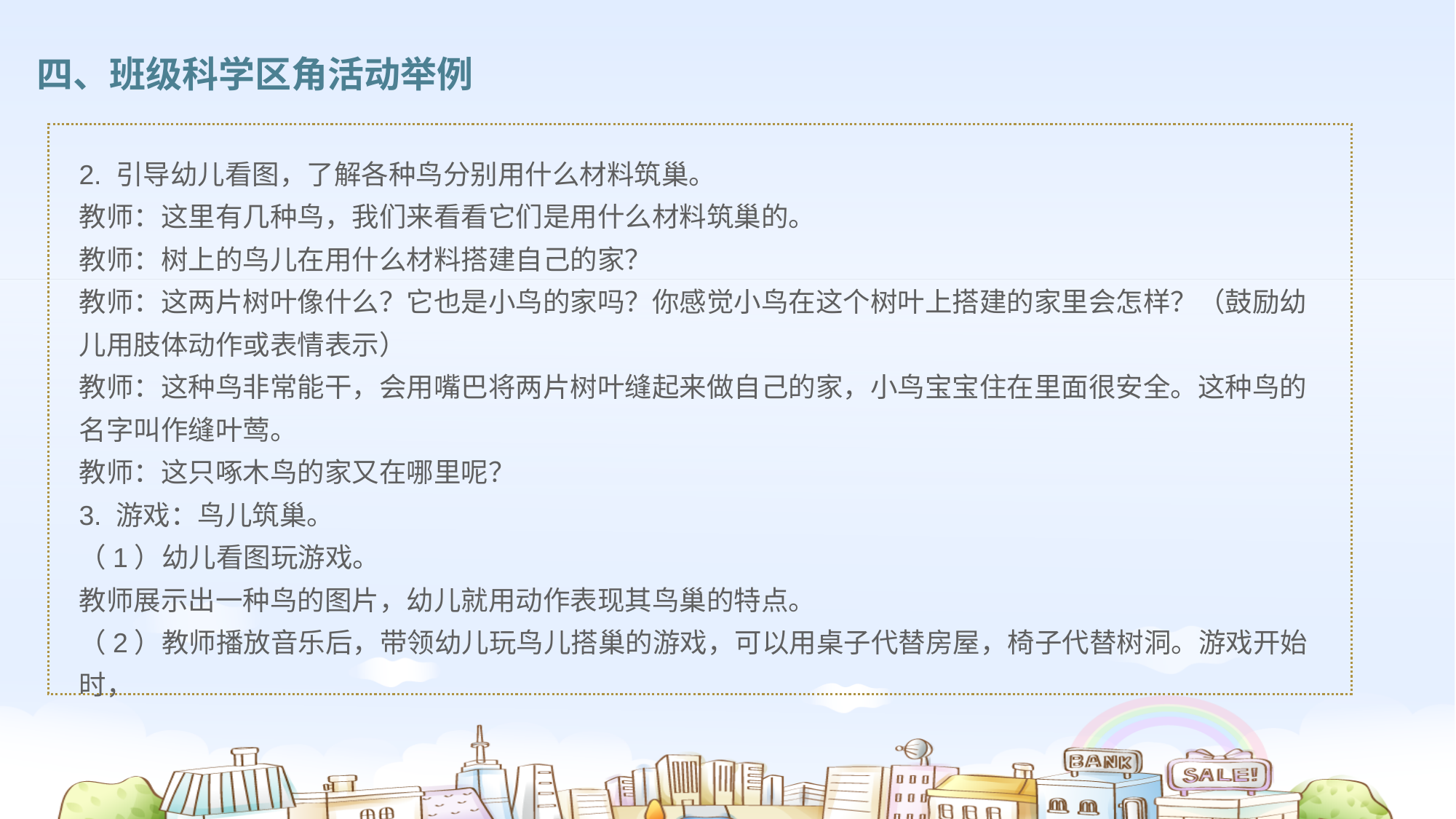

四、班级科学区角活动举例

2. 引导幼儿看图，了解各种鸟分别用什么材料筑巢。
教师：这里有几种鸟，我们来看看它们是用什么材料筑巢的。
教师：树上的鸟儿在用什么材料搭建自己的家？
教师：这两片树叶像什么？它也是小鸟的家吗？你感觉小鸟在这个树叶上搭建的家里会怎样？（鼓励幼儿用肢体动作或表情表示）
教师：这种鸟非常能干，会用嘴巴将两片树叶缝起来做自己的家，小鸟宝宝住在里面很安全。这种鸟的名字叫作缝叶莺。
教师：这只啄木鸟的家又在哪里呢？
3. 游戏：鸟儿筑巢。
（1）幼儿看图玩游戏。
教师展示出一种鸟的图片，幼儿就用动作表现其鸟巢的特点。
（2）教师播放音乐后，带领幼儿玩鸟儿搭巢的游戏，可以用桌子代替房屋，椅子代替树洞。游戏开始时，